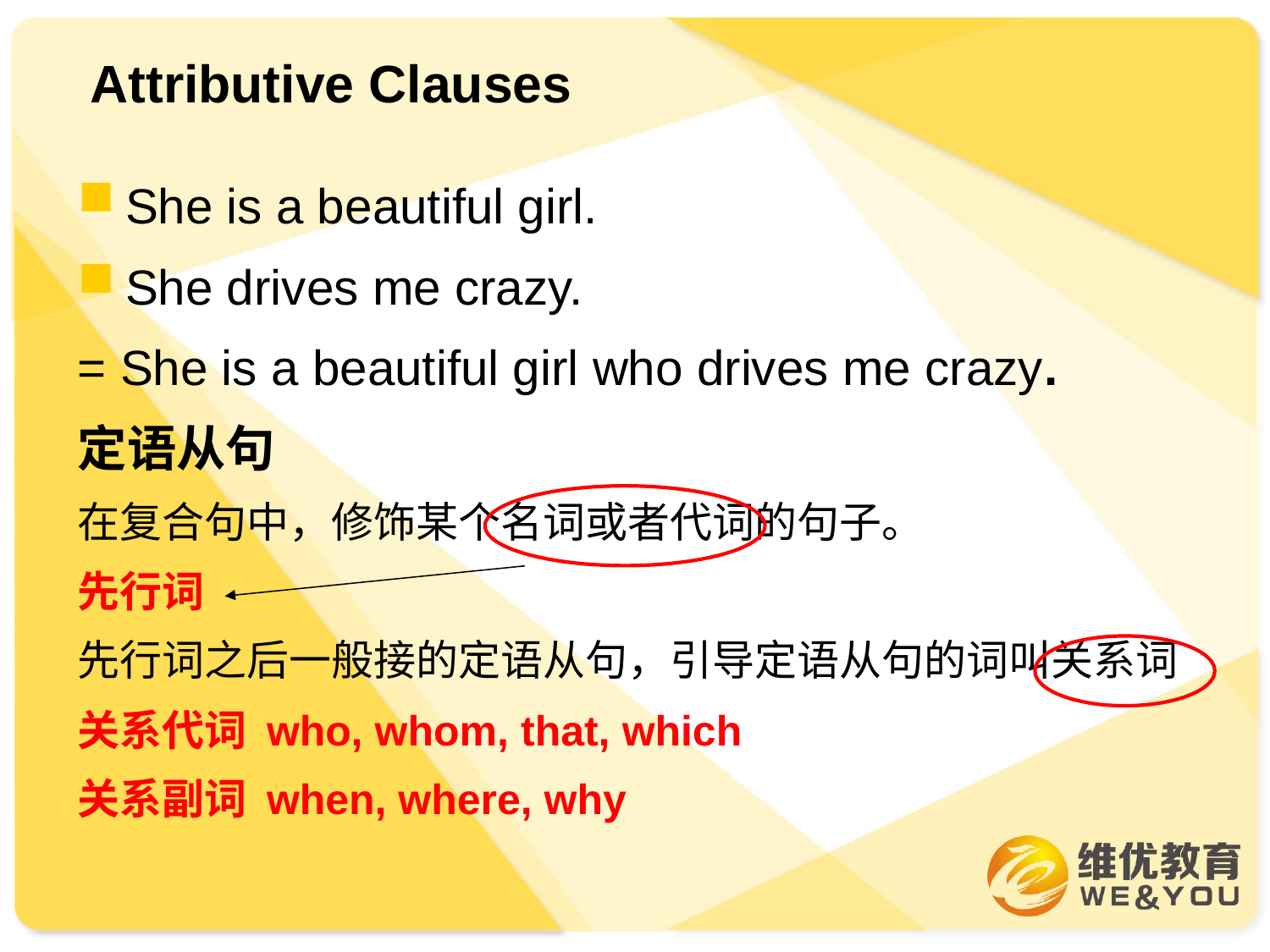

# Attributive Clauses
She is a beautiful girl.
She drives me crazy.
= She is a beautiful girl who drives me crazy.
定语从句
在复合句中，修饰某个名词或者代词的句子。
先行词
先行词之后一般接的定语从句，引导定语从句的词叫关系词
关系代词 who, whom, that, which
关系副词 when, where, why